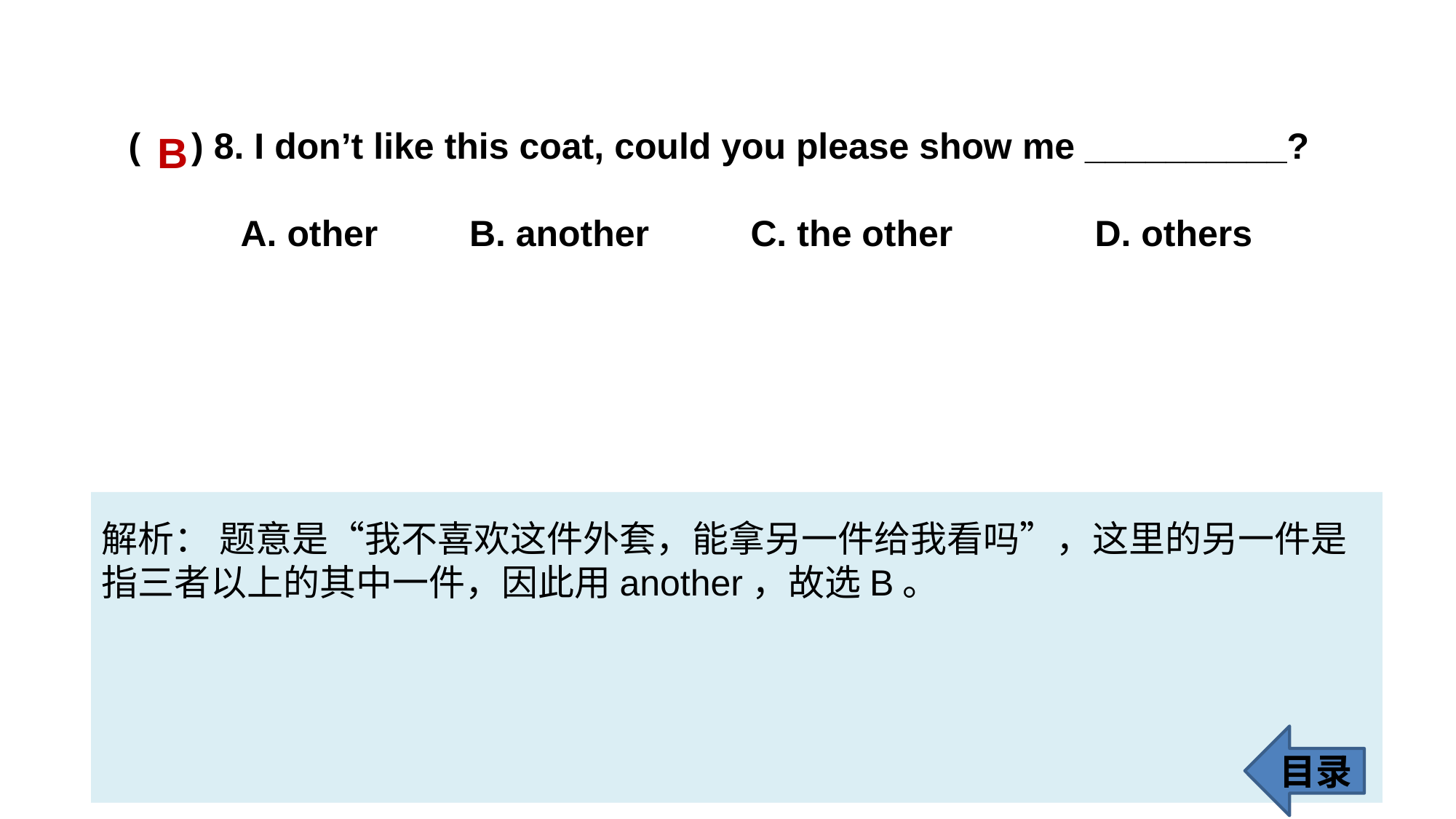

(     ) 8. I don’t like this coat, could you please show me __________?

           A. other         B. another          C. the other              D. others
B

解析： 题意是“我不喜欢这件外套，能拿另一件给我看吗”，这里的另一件是
指三者以上的其中一件，因此用another，故选B。
目录
69